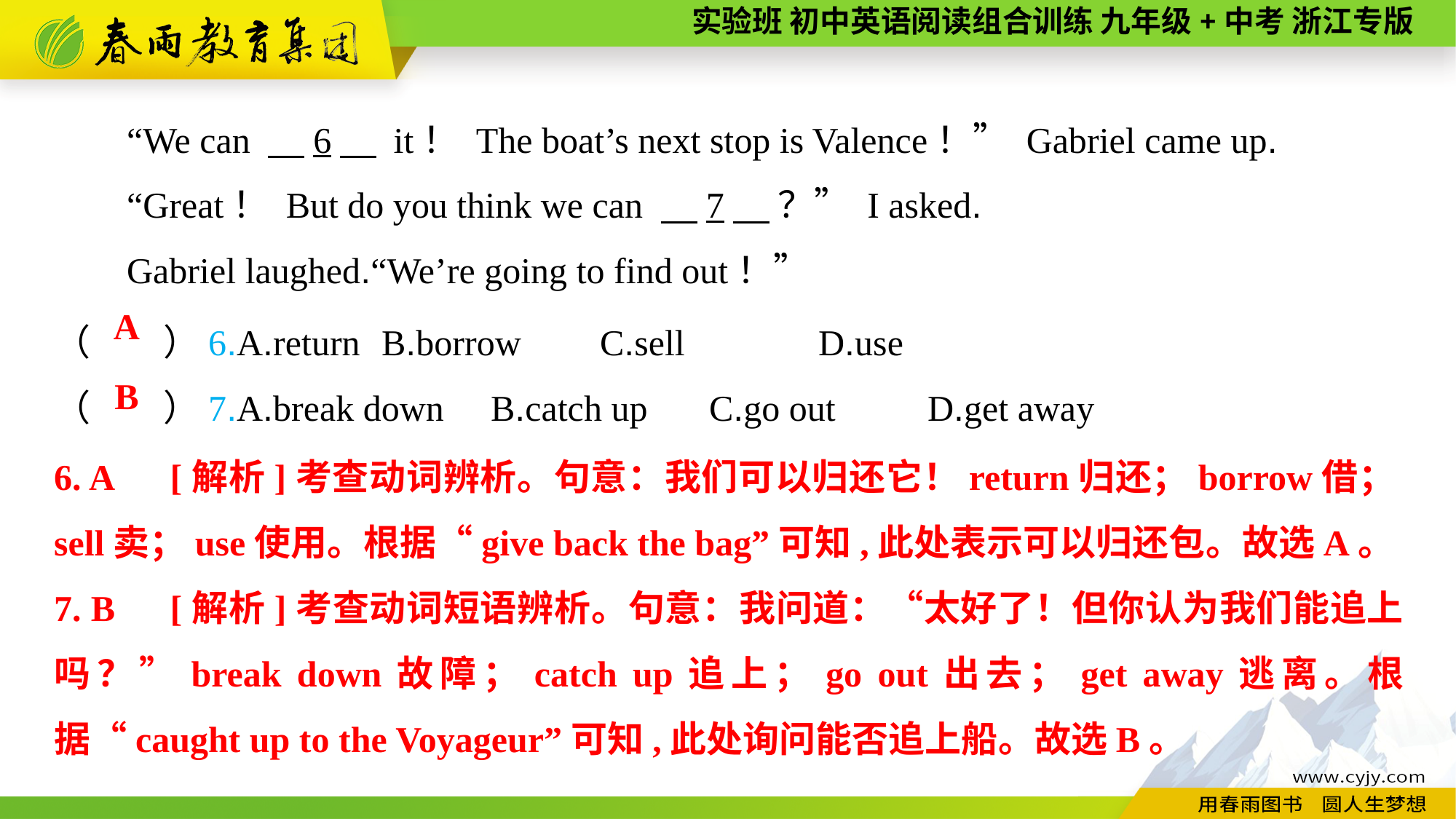

“We can 　6　 it！ The boat’s next stop is Valence！” Gabriel came up.
“Great！ But do you think we can 　7　 ？” I asked.
Gabriel laughed.“We’re going to find out！”
（　　）6.A.return	B.borrow	C.sell		D.use
（　　）7.A.break down	B.catch up	C.go out	D.get away
A
B
6. A　[解析]考查动词辨析。句意：我们可以归还它！return归还；borrow借；sell卖；use使用。根据“give back the bag”可知,此处表示可以归还包。故选A。
7. B　[解析]考查动词短语辨析。句意：我问道：“太好了！但你认为我们能追上吗？”break down故障；catch up追上；go out出去；get away逃离。根据“caught up to the Voyageur”可知,此处询问能否追上船。故选B。